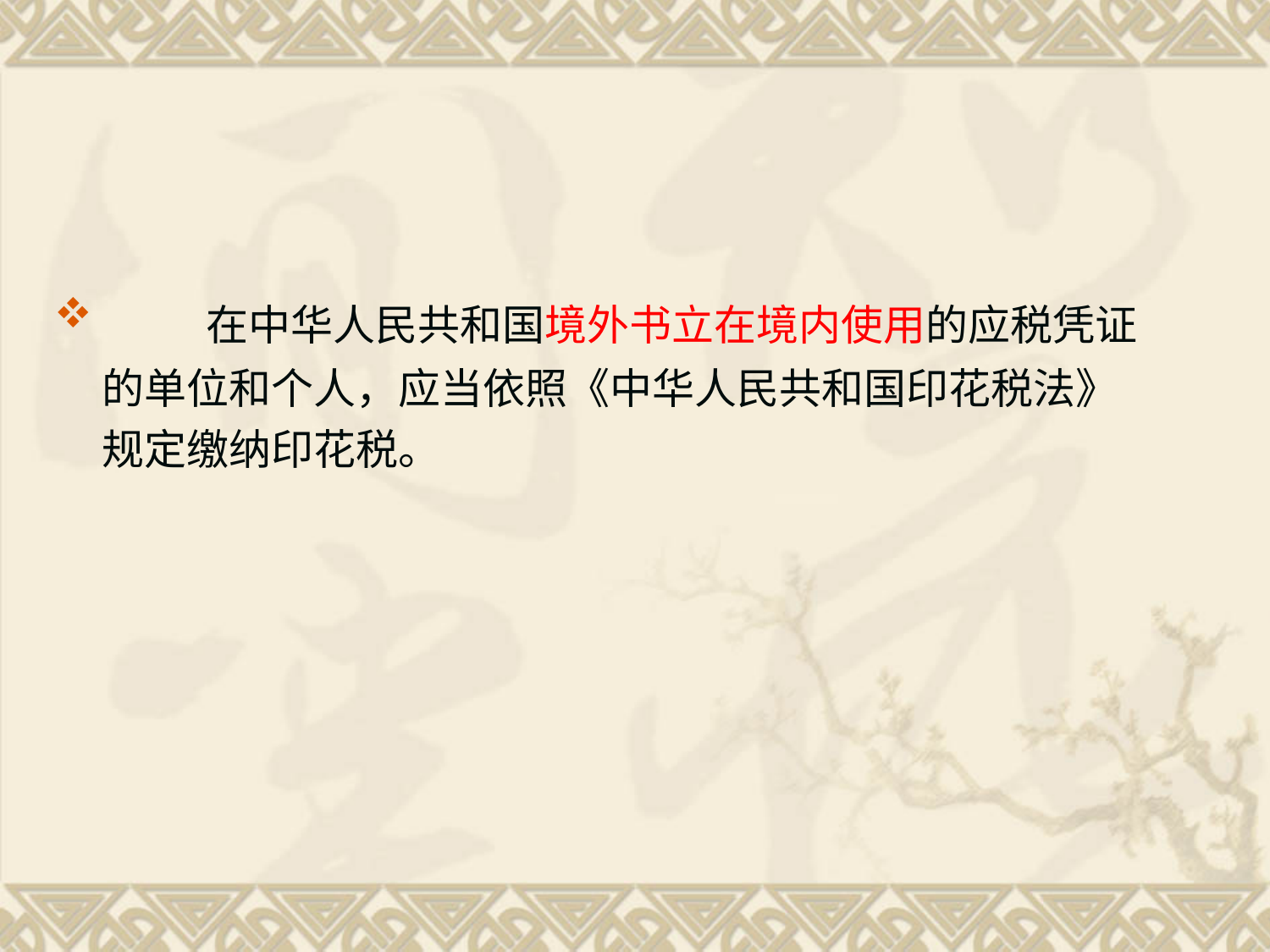

#
       在中华人民共和国境外书立在境内使用的应税凭证的单位和个人，应当依照《中华人民共和国印花税法》规定缴纳印花税。